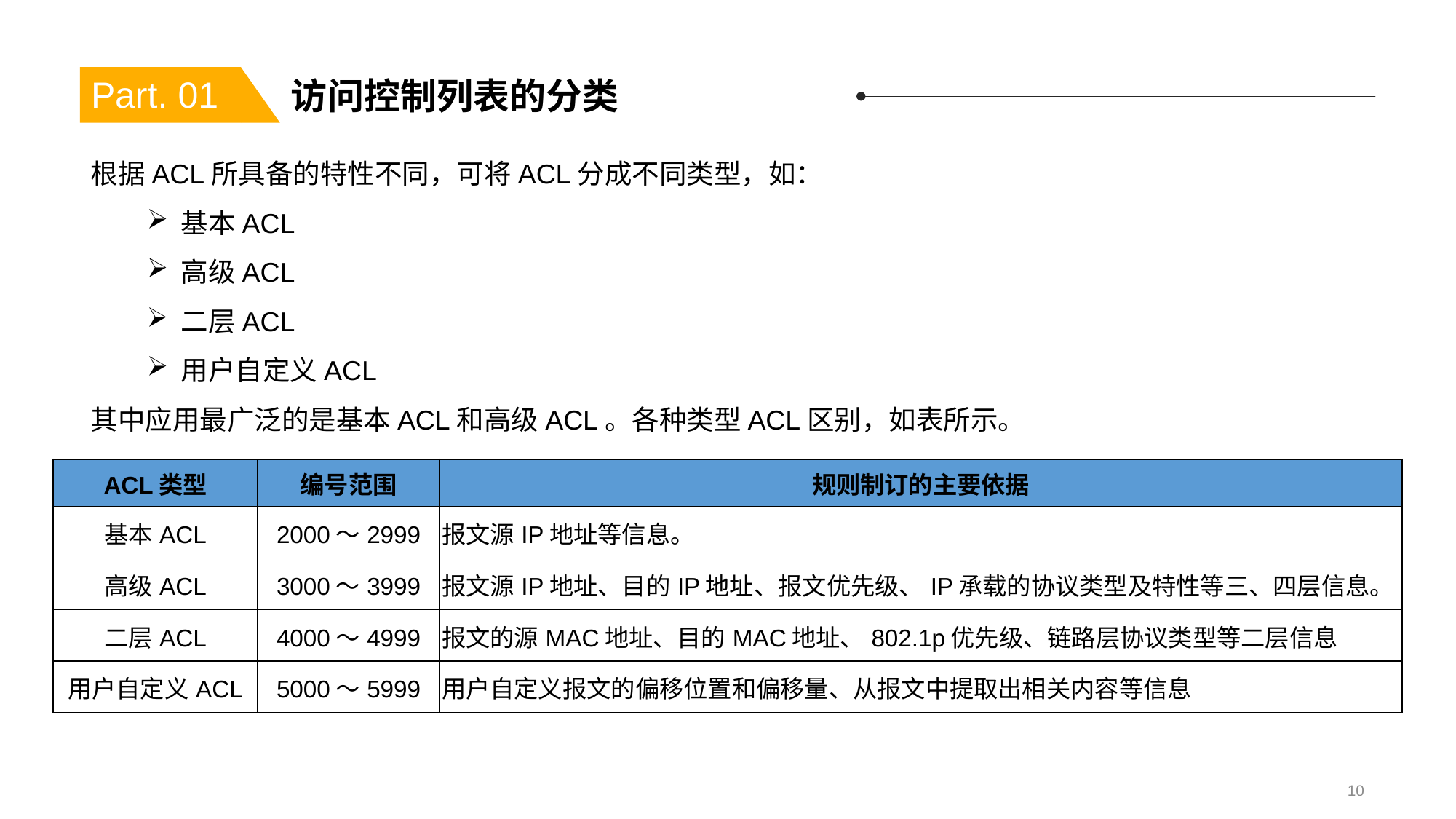

# 访问控制列表的分类
Part. 01
根据ACL所具备的特性不同，可将ACL分成不同类型，如：
基本ACL
高级ACL
二层ACL
用户自定义ACL
其中应用最广泛的是基本ACL和高级ACL。各种类型ACL区别，如表所示。
| ACL类型 | 编号范围 | 规则制订的主要依据 |
| --- | --- | --- |
| 基本ACL | 2000～2999 | 报文源IP地址等信息。 |
| 高级ACL | 3000～3999 | 报文源IP地址、目的IP地址、报文优先级、IP承载的协议类型及特性等三、四层信息。 |
| 二层ACL | 4000～4999 | 报文的源MAC地址、目的MAC地址、802.1p优先级、链路层协议类型等二层信息 |
| 用户自定义ACL | 5000～5999 | 用户自定义报文的偏移位置和偏移量、从报文中提取出相关内容等信息 |
10